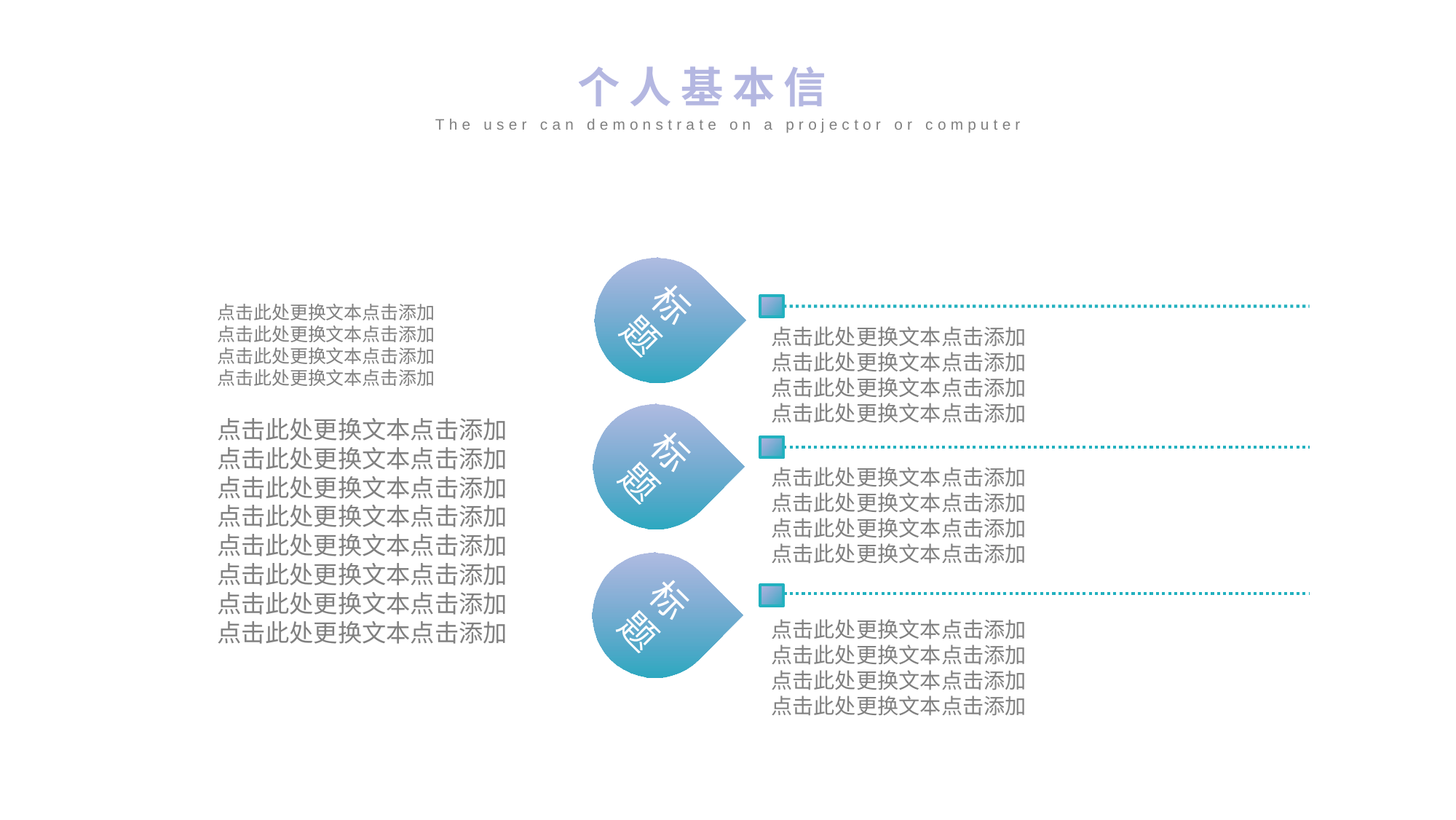

个人基本信息
The user can demonstrate on a projector or computer
标题
标题
标题
点击此处更换文本点击添加
点击此处更换文本点击添加
点击此处更换文本点击添加
点击此处更换文本点击添加

点击此处更换文本点击添加
点击此处更换文本点击添加
点击此处更换文本点击添加
点击此处更换文本点击添加

点击此处更换文本点击添加
点击此处更换文本点击添加
点击此处更换文本点击添加
点击此处更换文本点击添加
点击此处更换文本点击添加
点击此处更换文本点击添加
点击此处更换文本点击添加
点击此处更换文本点击添加

点击此处更换文本点击添加
点击此处更换文本点击添加
点击此处更换文本点击添加
点击此处更换文本点击添加

点击此处更换文本点击添加
点击此处更换文本点击添加
点击此处更换文本点击添加
点击此处更换文本点击添加